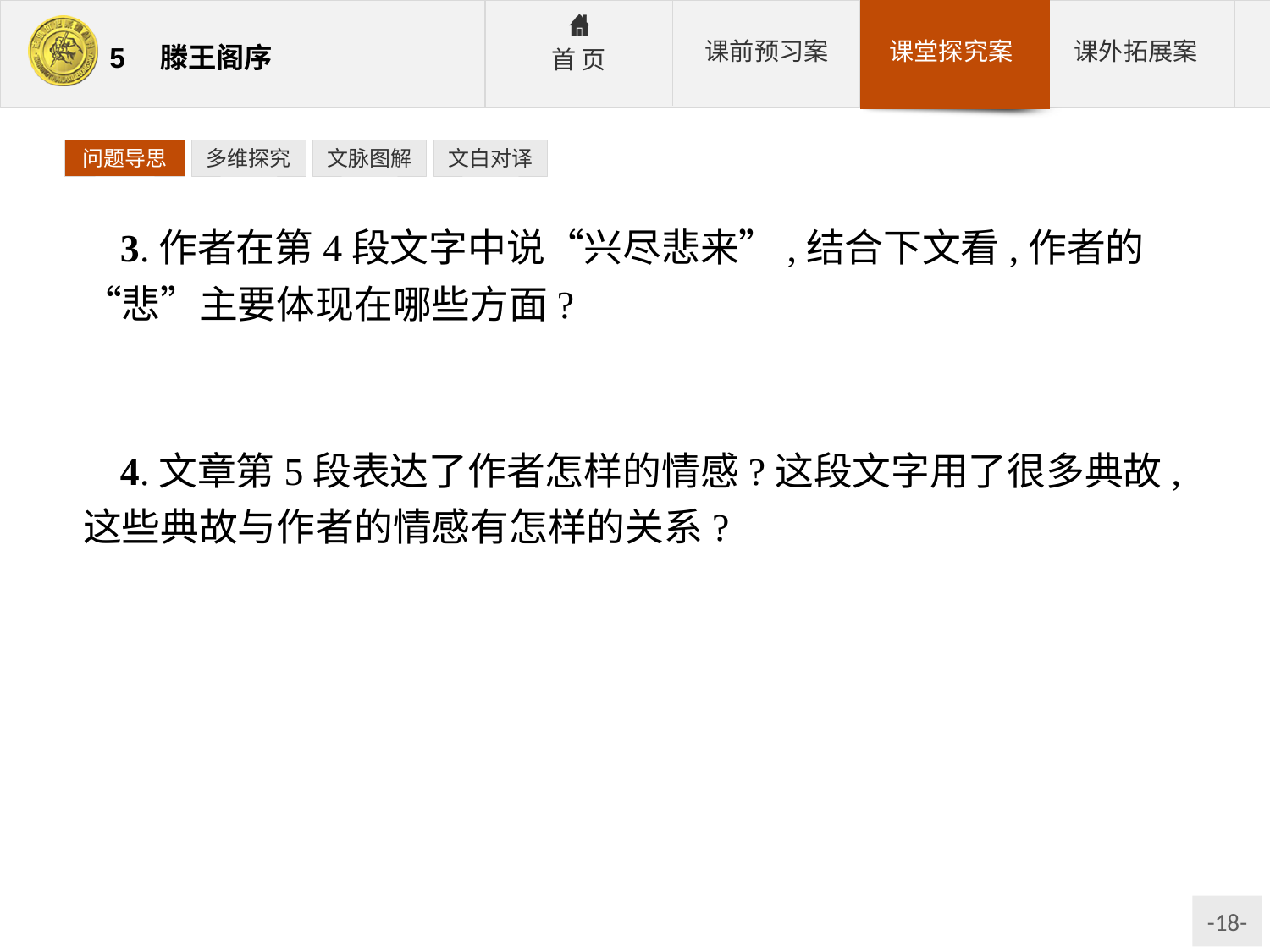

问题导思
多维探究
文脉图解
文白对译
3.作者在第4段文字中说“兴尽悲来”,结合下文看,作者的“悲”主要体现在哪些方面?
参考答案:一悲命运,盈虚有数;二悲仕途,壮志难酬;三悲孤独,萍水相逢;四悲年华,韶华易逝。
4.文章第5段表达了作者怎样的情感?这段文字用了很多典故,这些典故与作者的情感有怎样的关系?
参考答案:作者虽有消极、怨愤的情感,但更多的是旷达、乐观的情怀。虽然文中以冯唐、李广、贾谊、梁鸿自比,但作者紧接着写道:“老当益壮,宁移白首之心?穷且益坚,不坠青云之志。”又表现了乐观向上的情怀。然后连用六个典故进一步表明心志,在如此际遇下不甘沉沦,自我砥砺,实属难得。